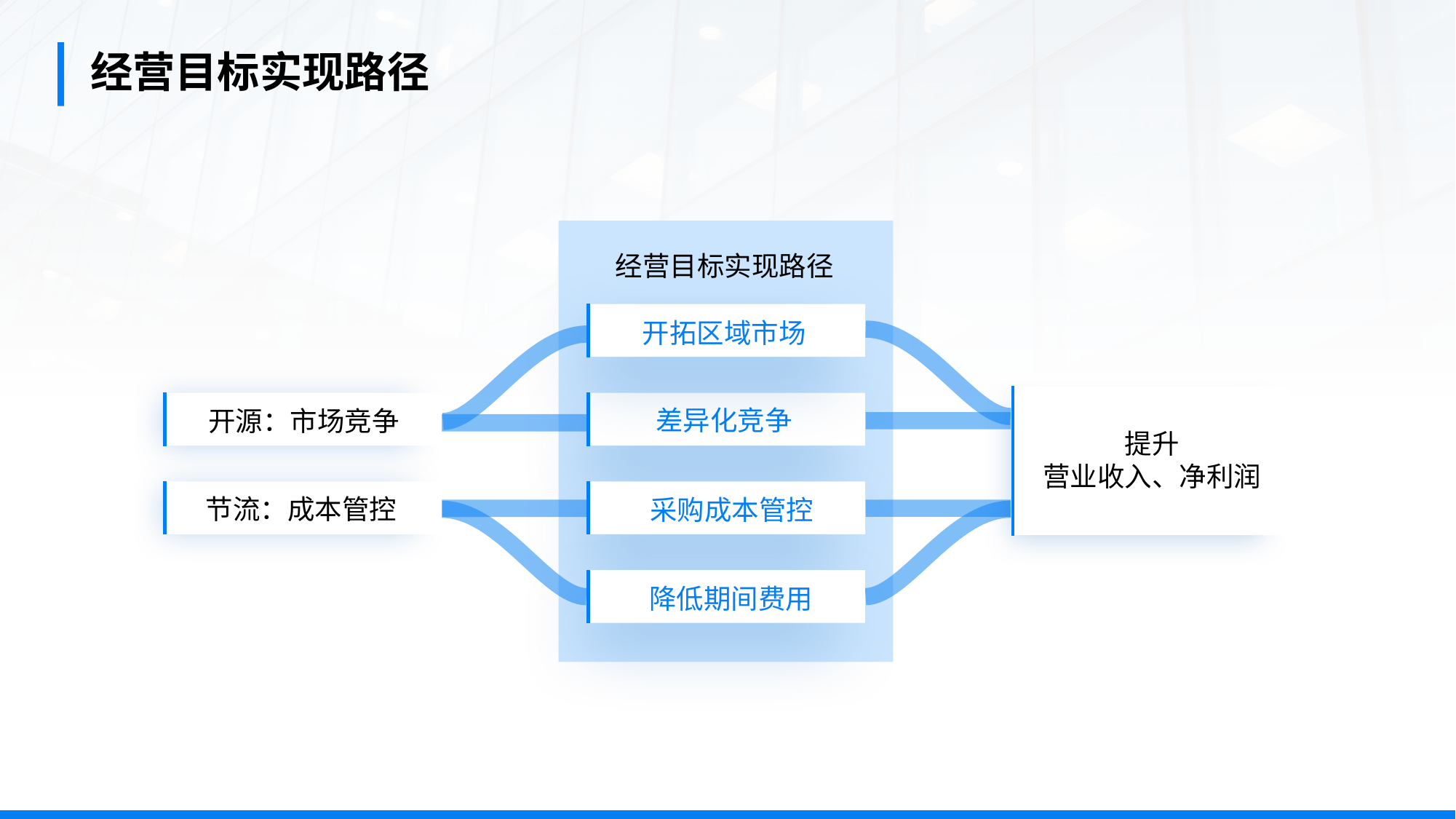

经营目标实现路径

经营目标实现路径

开拓区域市场

差异化竞争
开源：市场竞争

提升
营业收入、净利润

节流：成本管控
采购成本管控

降低期间费用